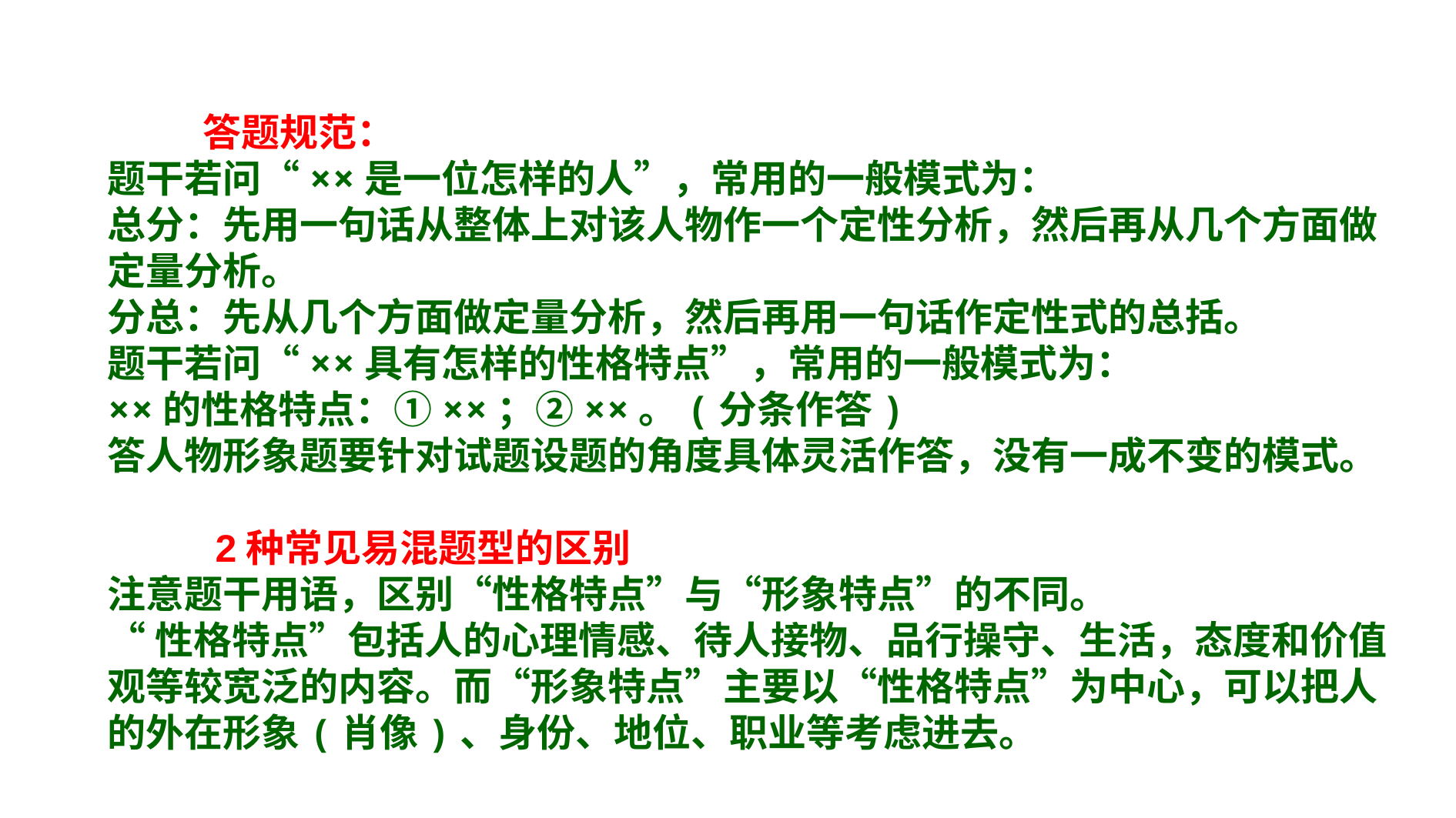

答题规范：
题干若问“××是一位怎样的人”，常用的一般模式为：
总分：先用一句话从整体上对该人物作一个定性分析，然后再从几个方面做定量分析。
分总：先从几个方面做定量分析，然后再用一句话作定性式的总括。
题干若问“××具有怎样的性格特点”，常用的一般模式为：
××的性格特点：①××；②××。(分条作答)
答人物形象题要针对试题设题的角度具体灵活作答，没有一成不变的模式。

          2种常见易混题型的区别
注意题干用语，区别“性格特点”与“形象特点”的不同。
“性格特点”包括人的心理情感、待人接物、品行操守、生活，态度和价值观等较宽泛的内容。而“形象特点”主要以“性格特点”为中心，可以把人的外在形象(肖像)、身份、地位、职业等考虑进去。